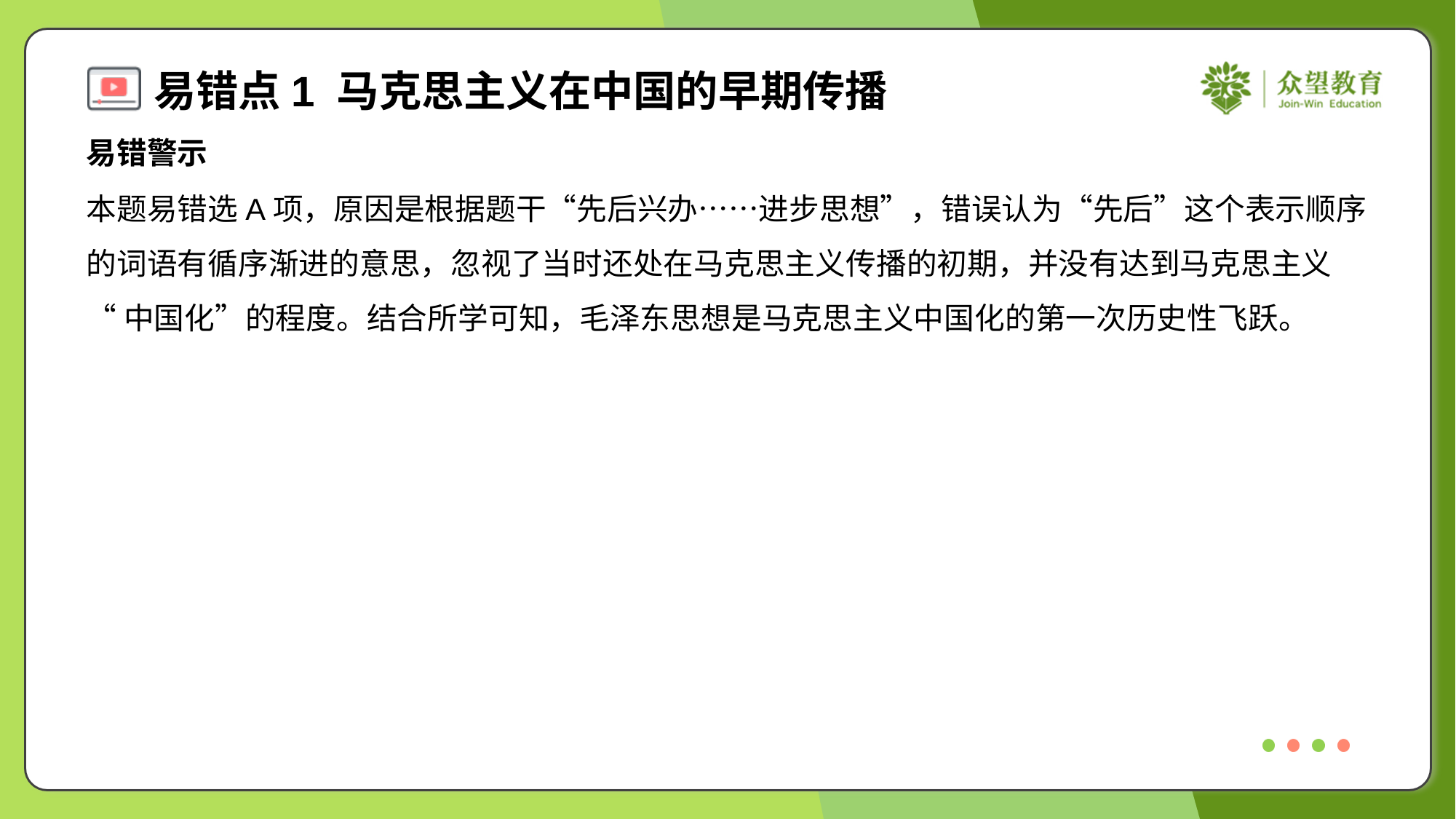

易错警示
本题易错选A项，原因是根据题干“先后兴办……进步思想”，错误认为“先后”这个表示顺序
的词语有循序渐进的意思，忽视了当时还处在马克思主义传播的初期，并没有达到马克思主义
“中国化”的程度。结合所学可知，毛泽东思想是马克思主义中国化的第一次历史性飞跃。